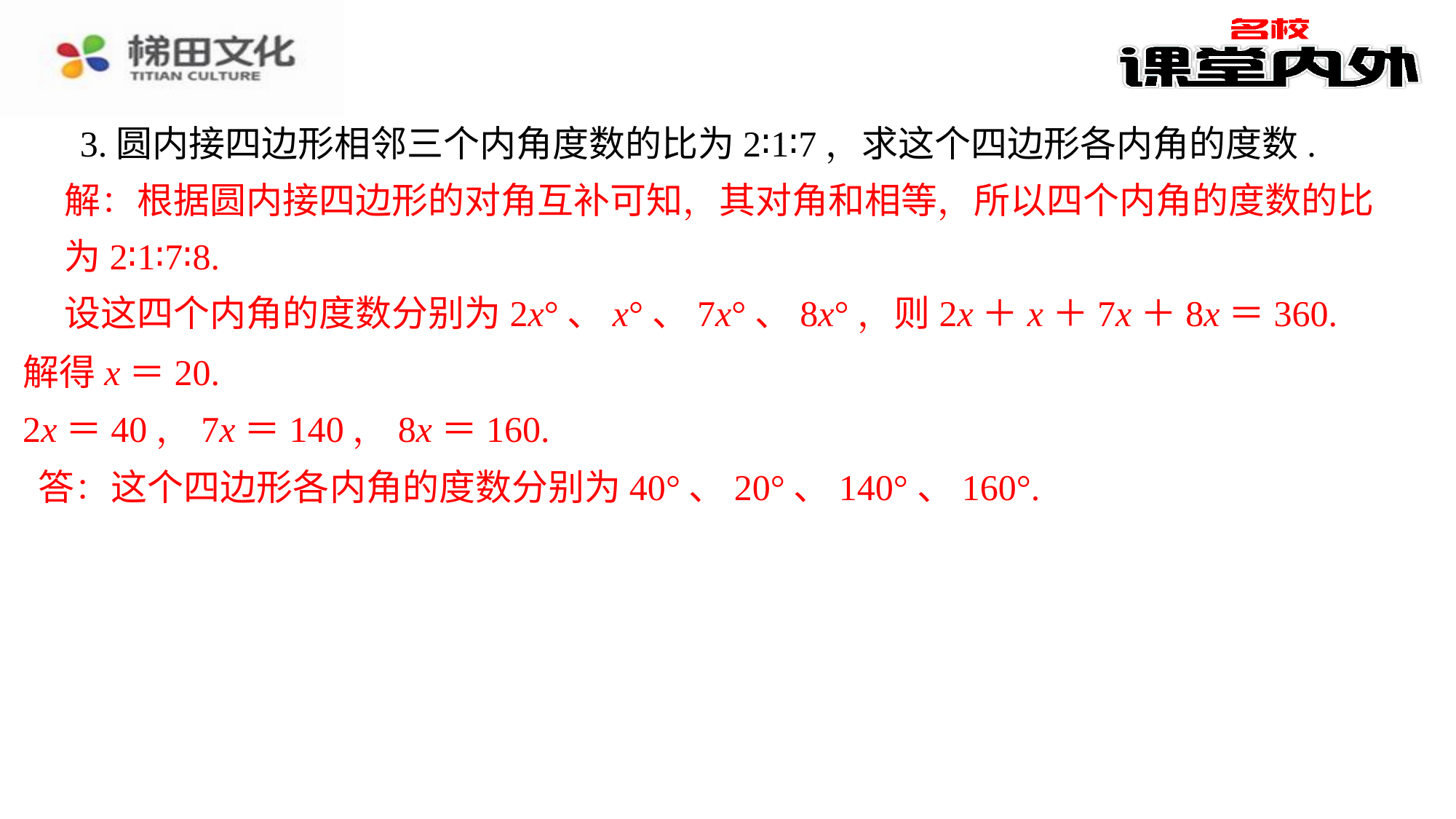

3.圆内接四边形相邻三个内角度数的比为2∶1∶7，求这个四边形各内角的度数.
解：根据圆内接四边形的对角互补可知，其对角和相等，所以四个内角的度数的比为2∶1∶7∶8.
设这四个内角的度数分别为2x°、x°、7x°、8x°，则2x＋x＋7x＋8x＝360.
解得x＝20.
2x＝40，7x＝140，8x＝160.
答：这个四边形各内角的度数分别为40°、20°、140°、160°.